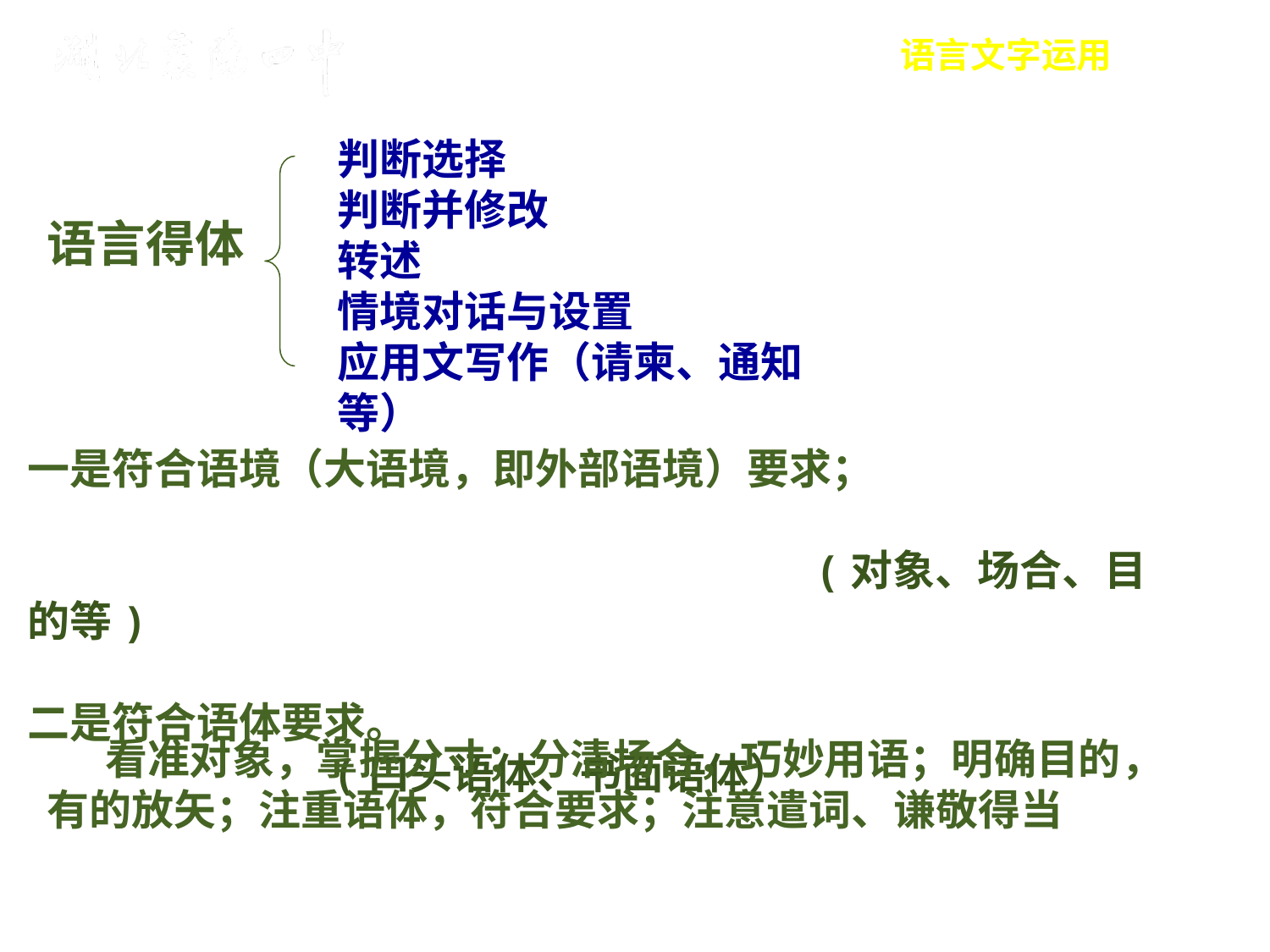

语言文字运用
判断选择
判断并修改
转述
情境对话与设置
应用文写作（请柬、通知等）

语言得体
一是符合语境（大语境，即外部语境）要求；
                               (对象、场合、目的等)

二是符合语体要求。
            (口头语体、书面语体）

     看准对象，掌握分寸；分清场合，巧妙用语；明确目的，有的放矢；注重语体，符合要求；注意遣词、谦敬得当